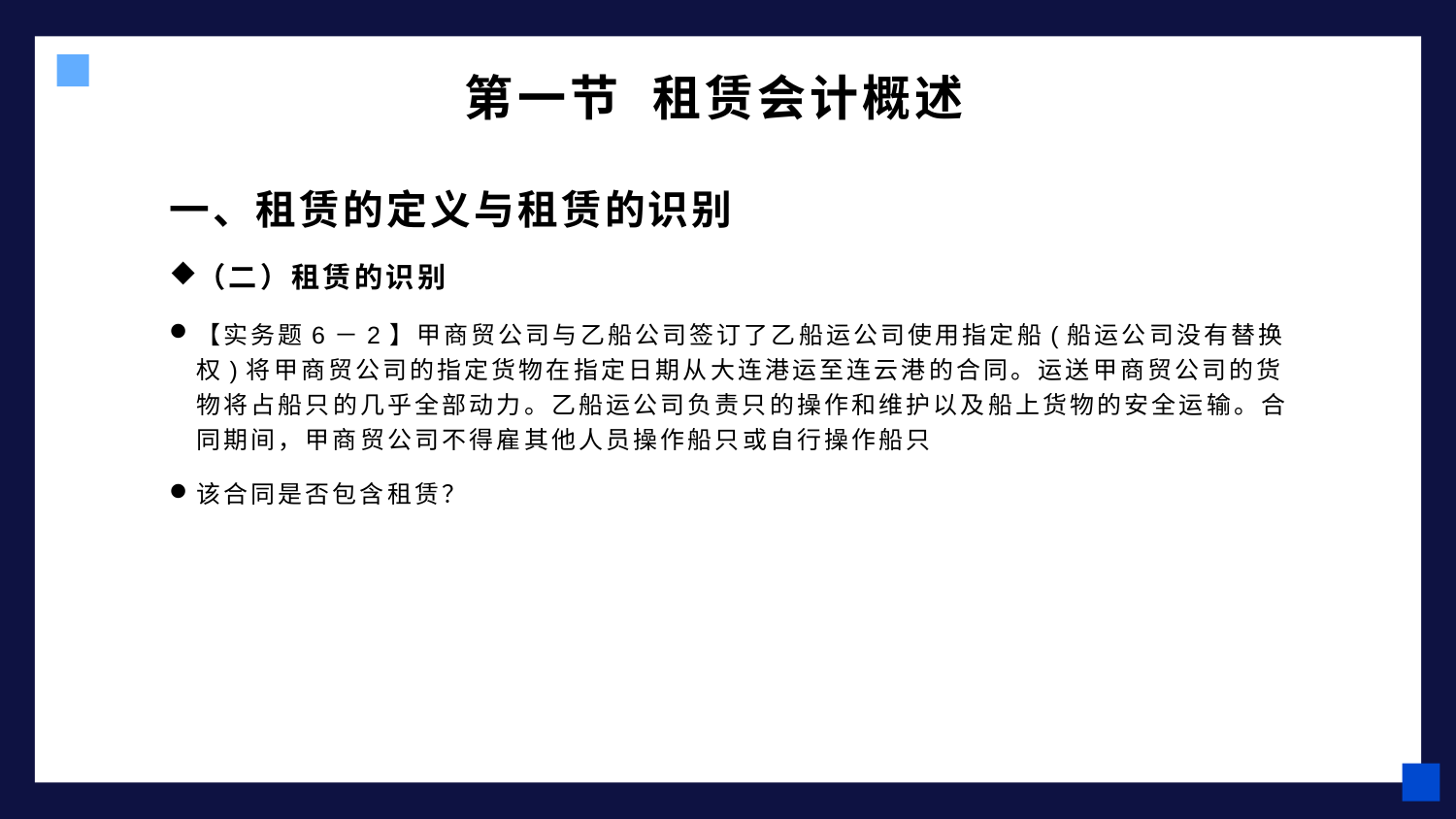

# 第一节  租赁会计概述
一、租赁的定义与租赁的识别
（二）租赁的识别
【实务题6－2】甲商贸公司与乙船公司签订了乙船运公司使用指定船(船运公司没有替换权)将甲商贸公司的指定货物在指定日期从大连港运至连云港的合同。运送甲商贸公司的货物将占船只的几乎全部动力。乙船运公司负责只的操作和维护以及船上货物的安全运输。合同期间，甲商贸公司不得雇其他人员操作船只或自行操作船只
该合同是否包含租赁？